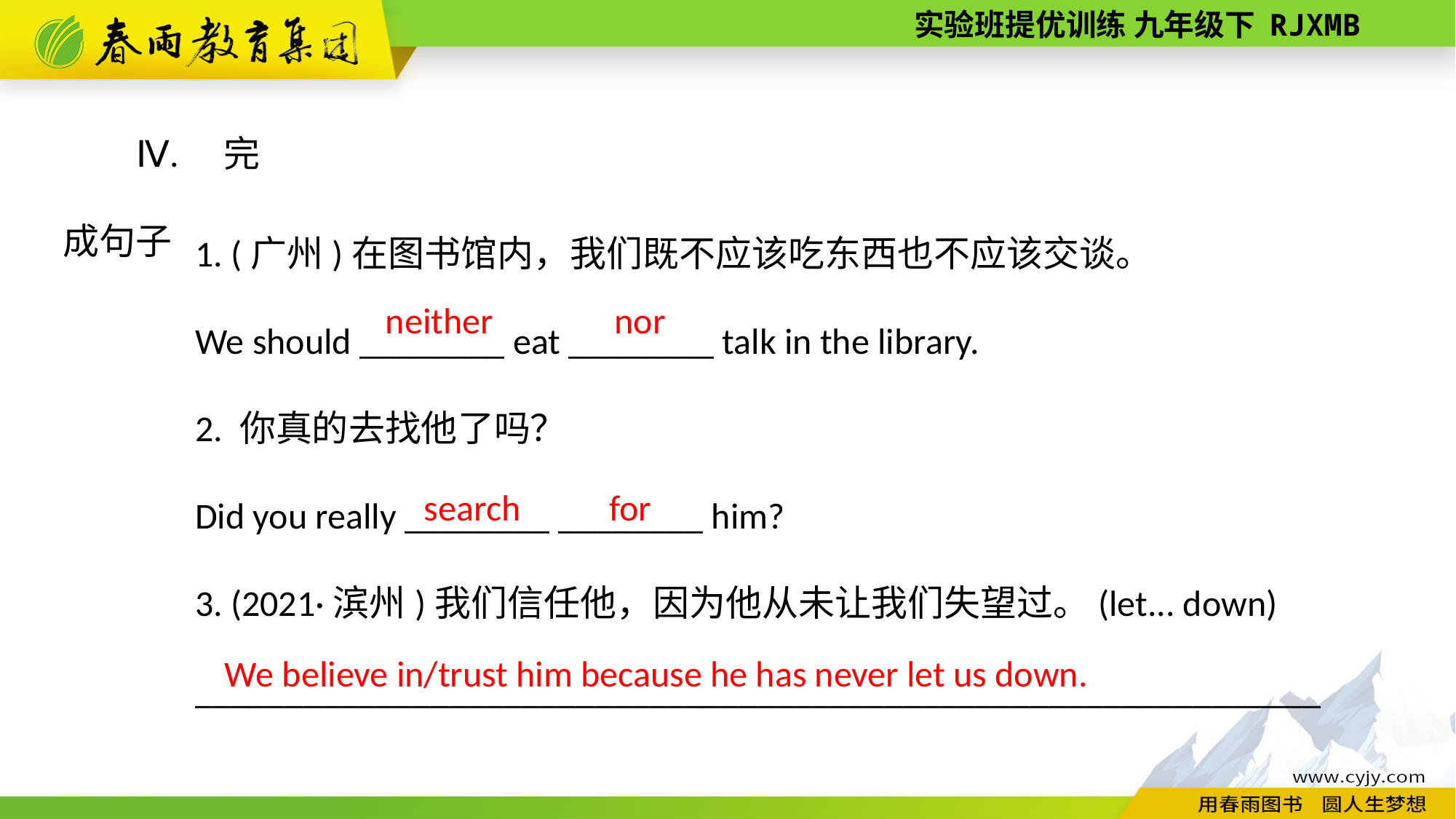

Ⅳ. 完成句子
1. (广州)在图书馆内，我们既不应该吃东西也不应该交谈。
We should ________ eat ________ talk in the library.
2. 你真的去找他了吗？
Did you really ________ ________ him?
3. (2021·滨州)我们信任他，因为他从未让我们失望过。(let... down)
______________________________________________________________
neither
nor
for
search
We believe in/trust him because he has never let us down.